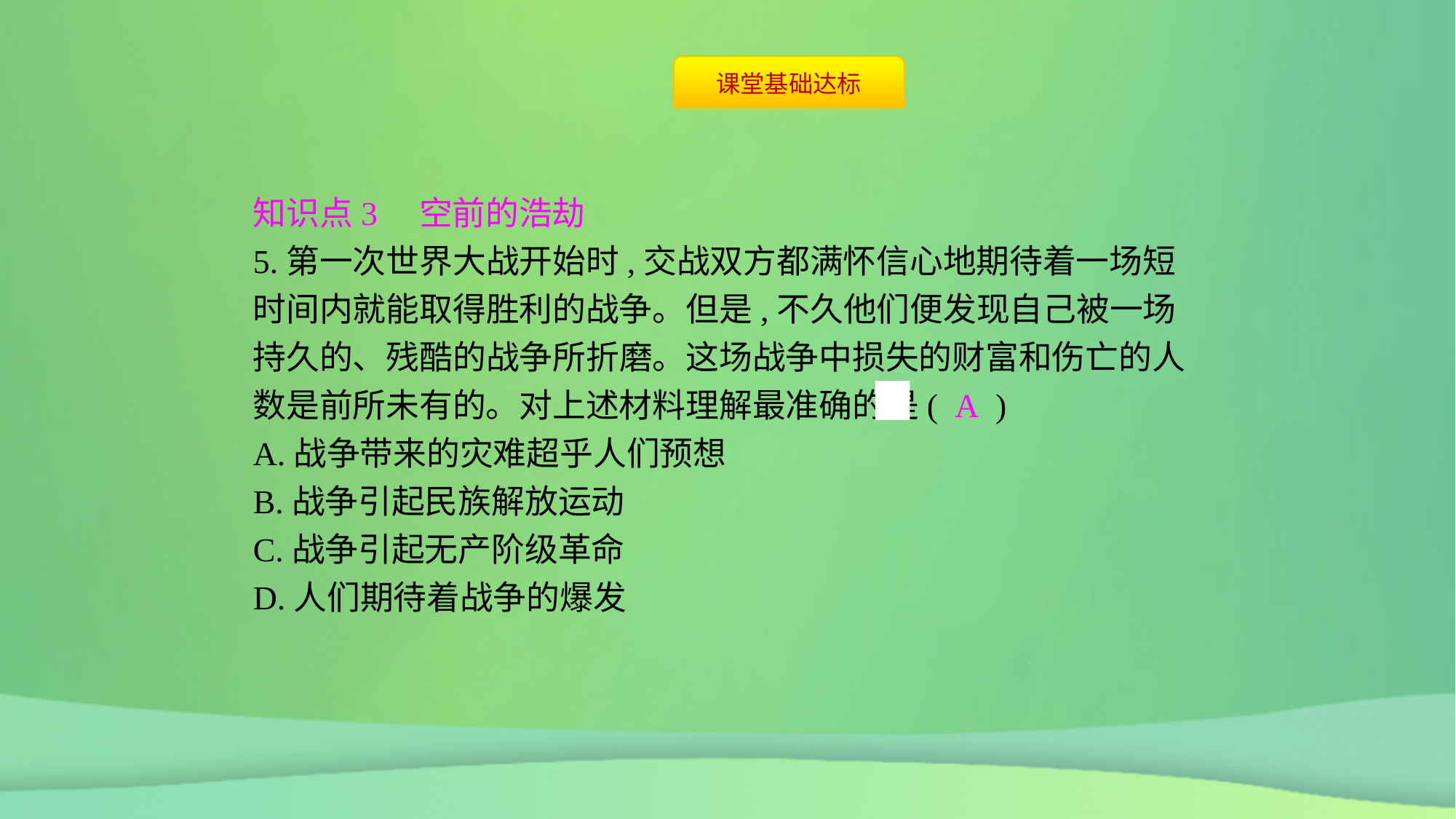

知识点3　空前的浩劫
5.第一次世界大战开始时,交战双方都满怀信心地期待着一场短时间内就能取得胜利的战争。但是,不久他们便发现自己被一场持久的、残酷的战争所折磨。这场战争中损失的财富和伤亡的人数是前所未有的。对上述材料理解最准确的是(  A  )
A.战争带来的灾难超乎人们预想
B.战争引起民族解放运动
C.战争引起无产阶级革命
D.人们期待着战争的爆发